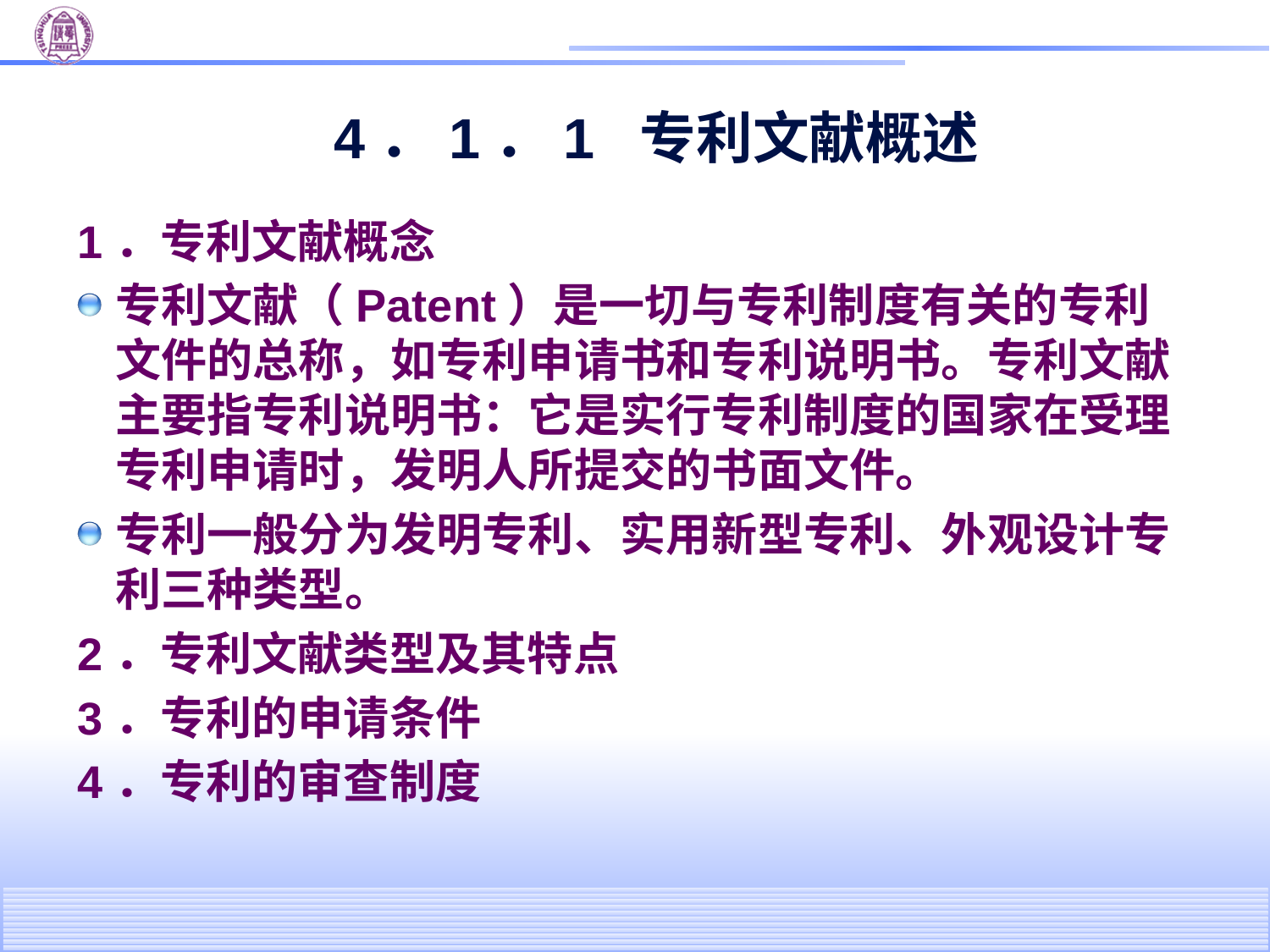

# 4．1．1  专利文献概述
1．专利文献概念
专利文献（Patent）是一切与专利制度有关的专利文件的总称，如专利申请书和专利说明书。专利文献主要指专利说明书：它是实行专利制度的国家在受理专利申请时，发明人所提交的书面文件。
专利一般分为发明专利、实用新型专利、外观设计专利三种类型。
2．专利文献类型及其特点
3．专利的申请条件
4．专利的审查制度